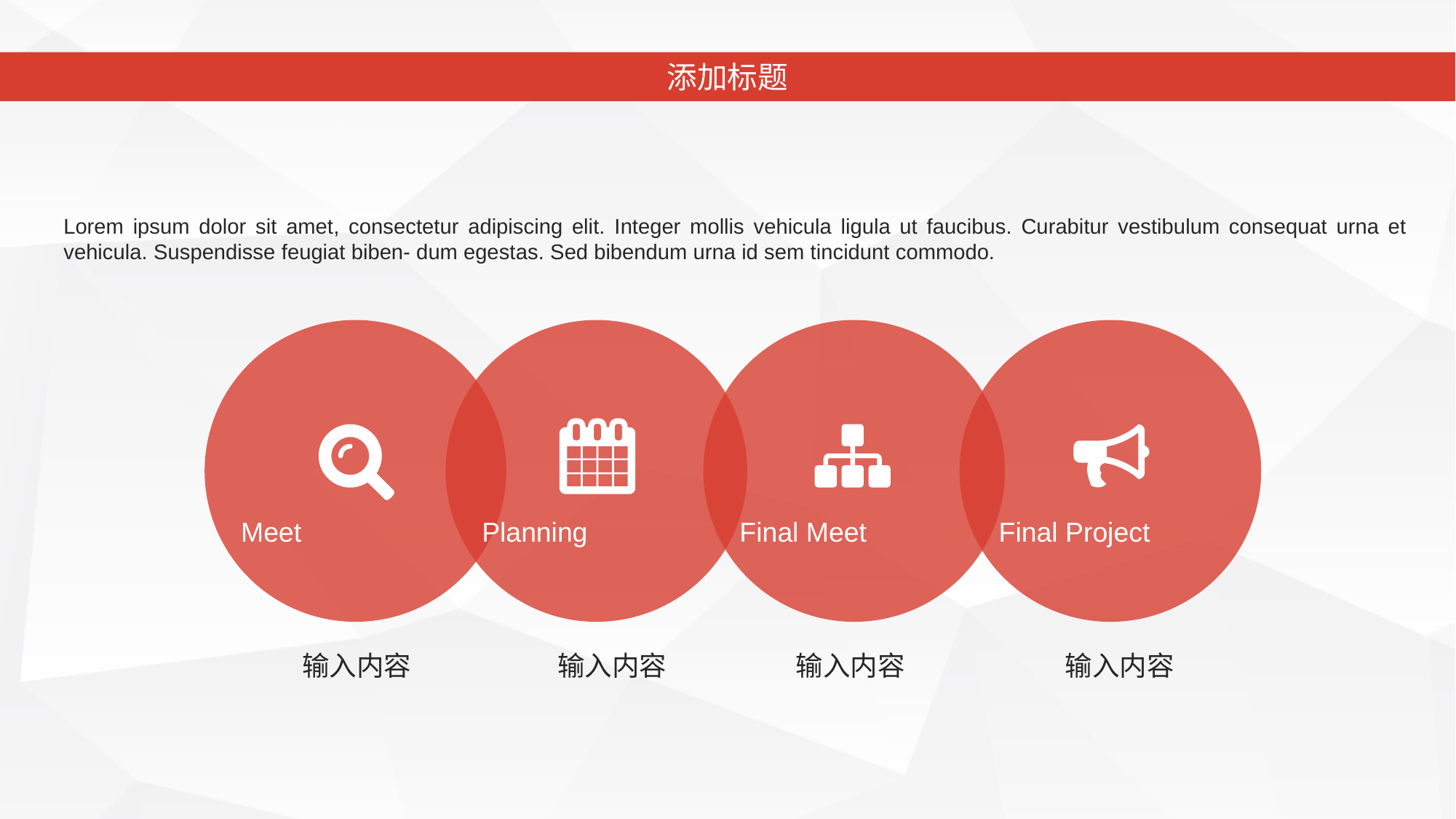

添加标题

Lorem ipsum dolor sit amet, consectetur adipiscing elit. Integer mollis vehicula ligula ut faucibus. Curabitur vestibulum consequat urna et vehicula. Suspendisse feugiat biben- dum egestas. Sed bibendum urna id sem tincidunt commodo.

Meet
Planning
Final Meet
Final Project
输入内容
输入内容
输入内容
输入内容